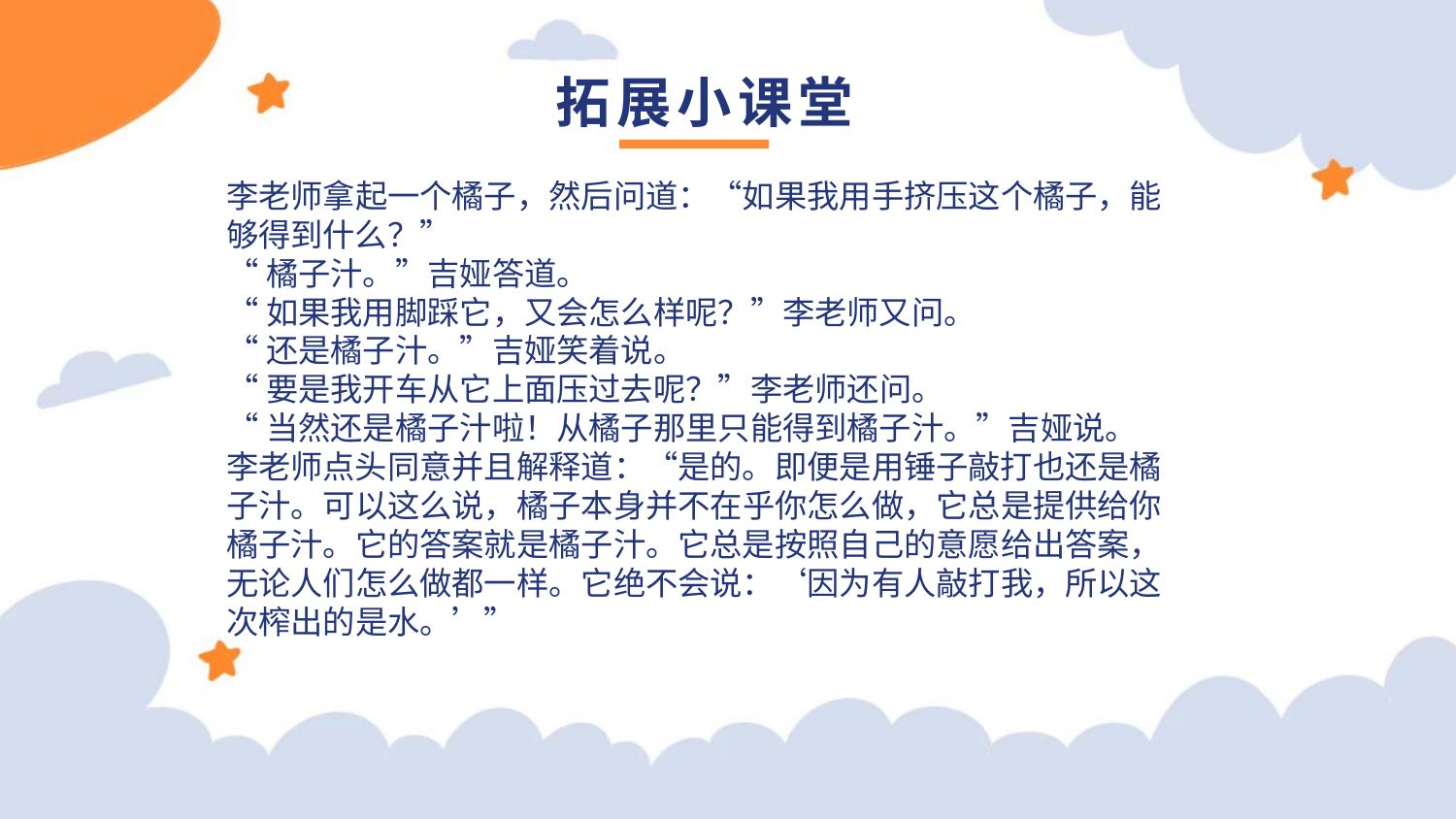

拓展小课堂

李老师拿起一个橘子，然后问道：“如果我用手挤压这个橘子，能够得到什么？”
“橘子汁。”吉娅答道。
“如果我用脚踩它，又会怎么样呢？”李老师又问。
“还是橘子汁。”吉娅笑着说。
“要是我开车从它上面压过去呢？”李老师还问。
“当然还是橘子汁啦！从橘子那里只能得到橘子汁。”吉娅说。
李老师点头同意并且解释道：“是的。即便是用锤子敲打也还是橘子汁。可以这么说，橘子本身并不在乎你怎么做，它总是提供给你橘子汁。它的答案就是橘子汁。它总是按照自己的意愿给出答案，无论人们怎么做都一样。它绝不会说：‘因为有人敲打我，所以这次榨出的是水。’”